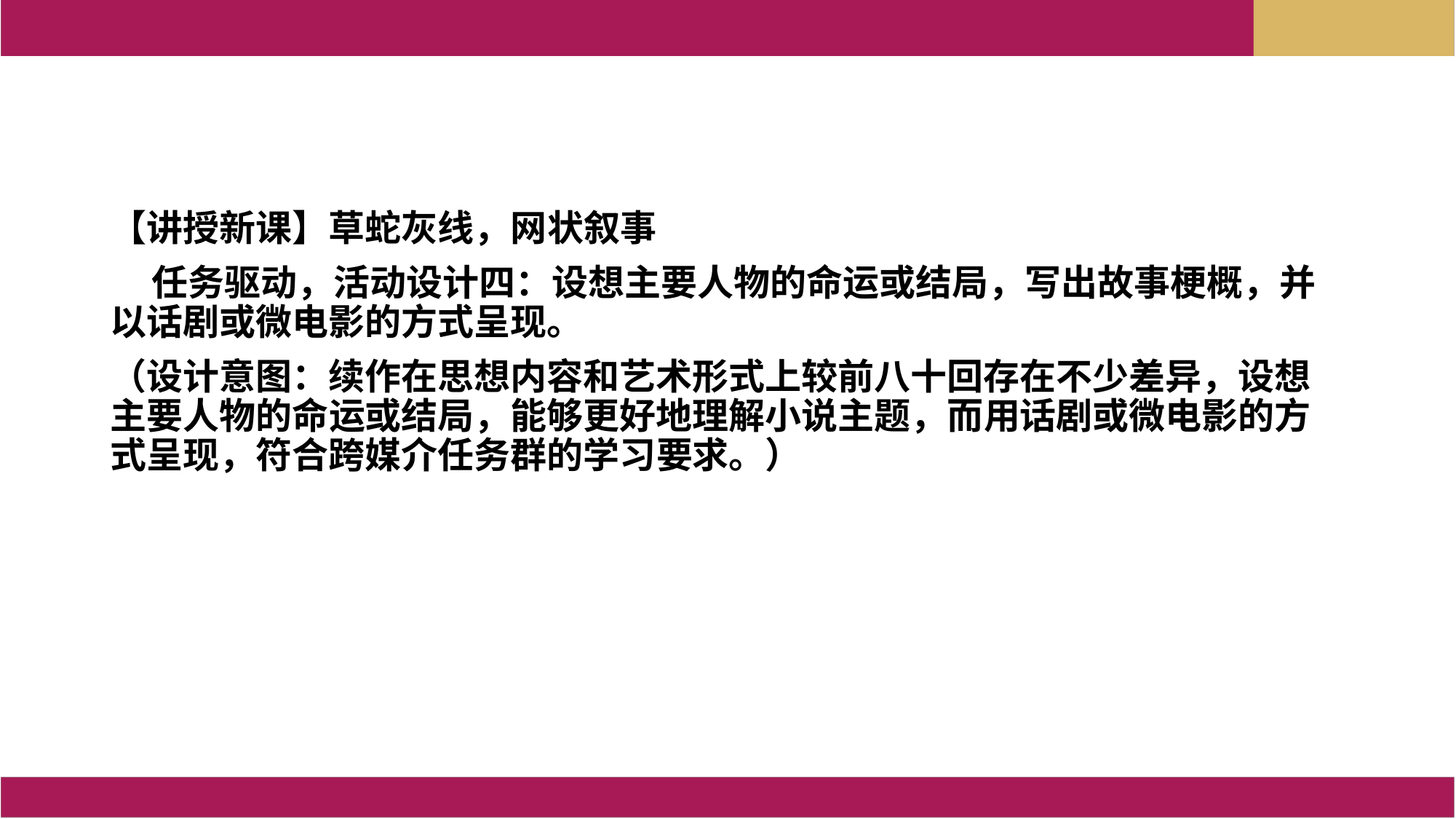

【讲授新课】草蛇灰线，网状叙事
    任务驱动，活动设计四：设想主要人物的命运或结局，写出故事梗概，并以话剧或微电影的方式呈现。
（设计意图：续作在思想内容和艺术形式上较前八十回存在不少差异，设想主要人物的命运或结局，能够更好地理解小说主题，而用话剧或微电影的方式呈现，符合跨媒介任务群的学习要求。）